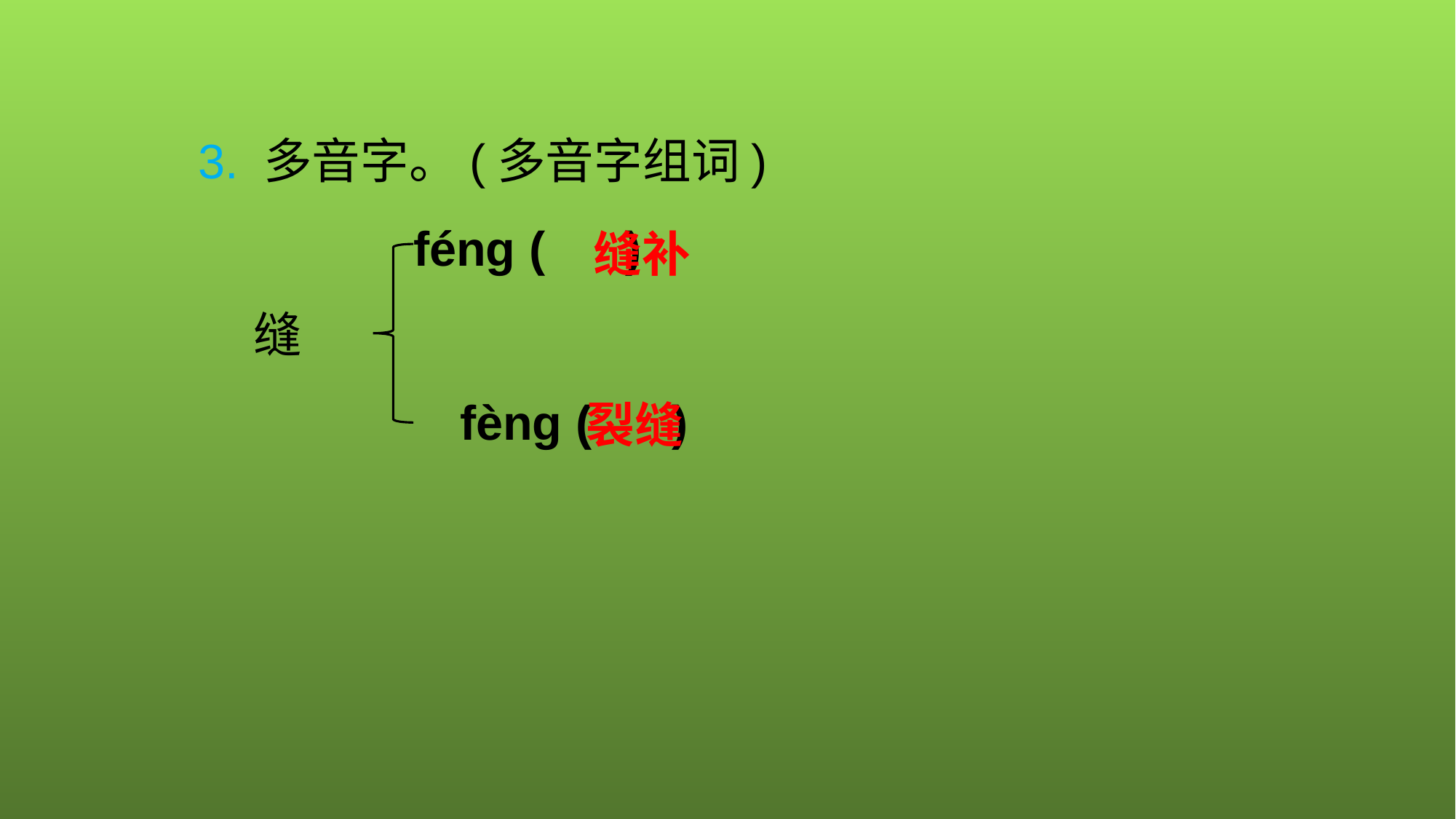

3. 多音字。(多音字组词)
                fénɡ (      )
    缝
         fènɡ (      )

 缝补

裂缝